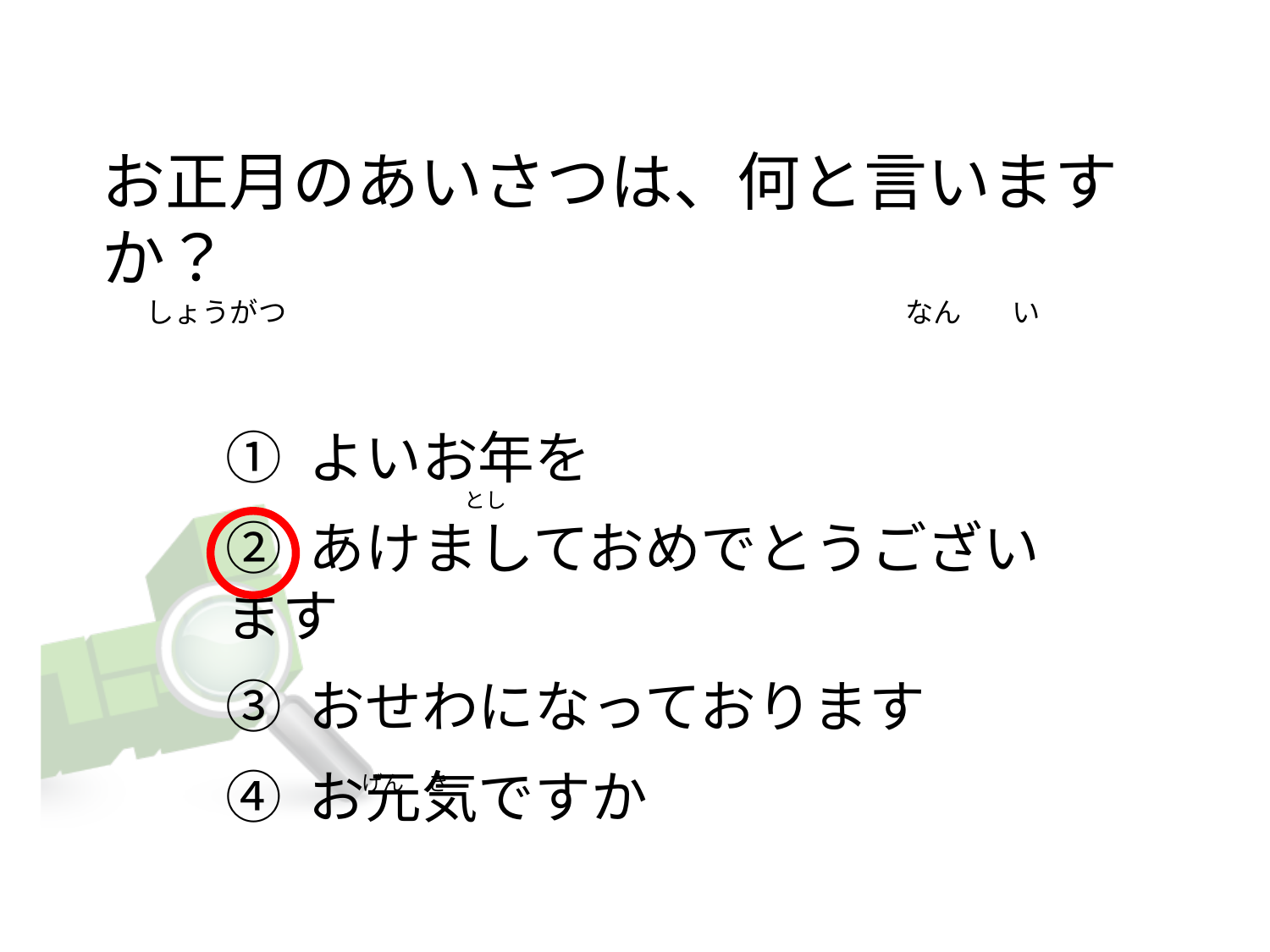

# お正月のあいさつは、何と言いますか？　 しょうがつ　　　　　　　　　　　　　　　　　　　　　　なん        い
① よいお年を
② あけましておめでとうございます
③ おせわになっております
④ お元気ですか
                               とし

         げん     き